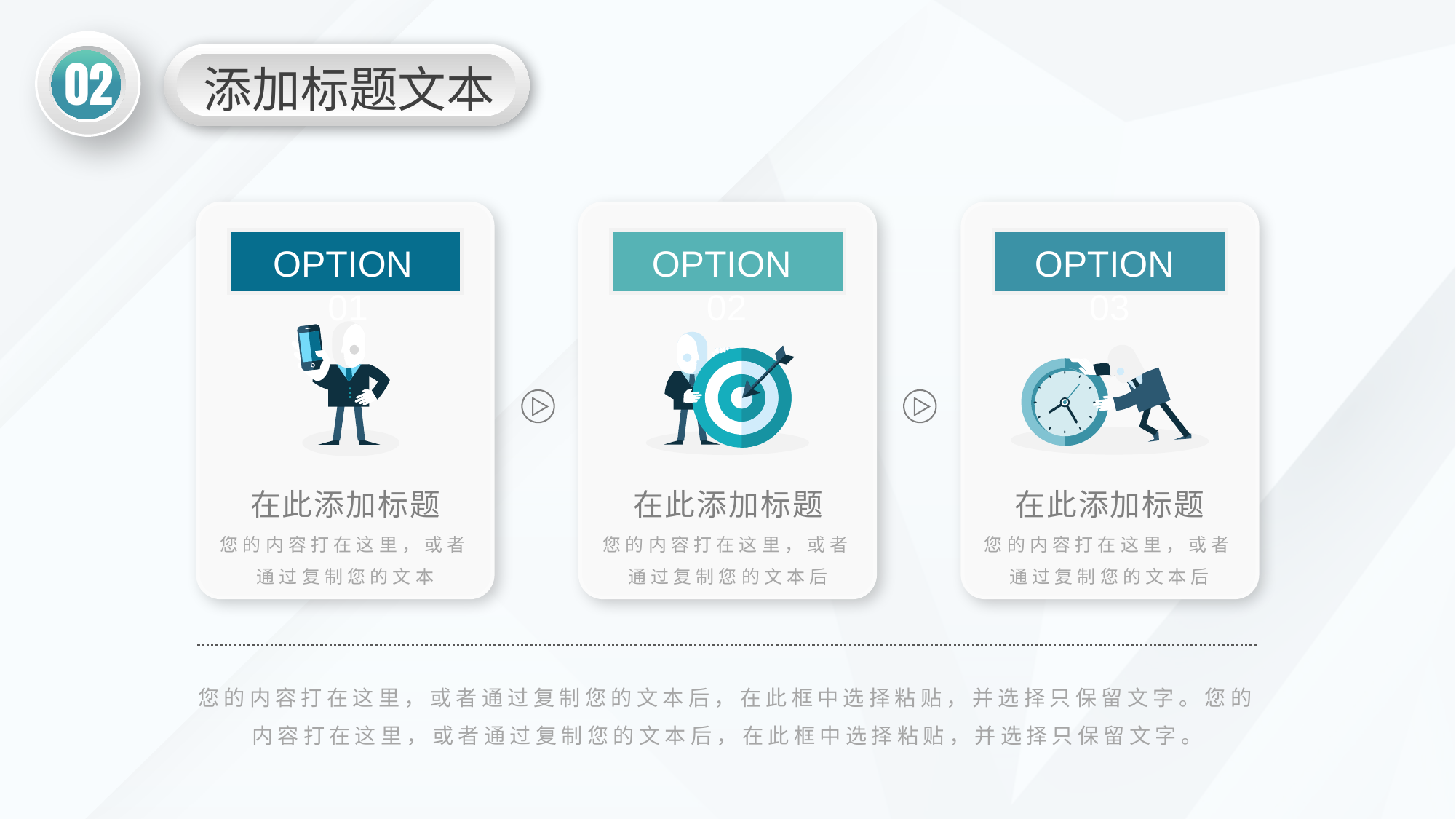

02

添加标题文本

OPTION  01
OPTION  02
OPTION  03

在此添加标题
您的内容打在这里，或者通过复制您的文本
在此添加标题
您的内容打在这里，或者通过复制您的文本后
在此添加标题
您的内容打在这里，或者通过复制您的文本后
您的内容打在这里，或者通过复制您的文本后，在此框中选择粘贴，并选择只保留文字。您的内容打在这里，或者通过复制您的文本后，在此框中选择粘贴，并选择只保留文字。